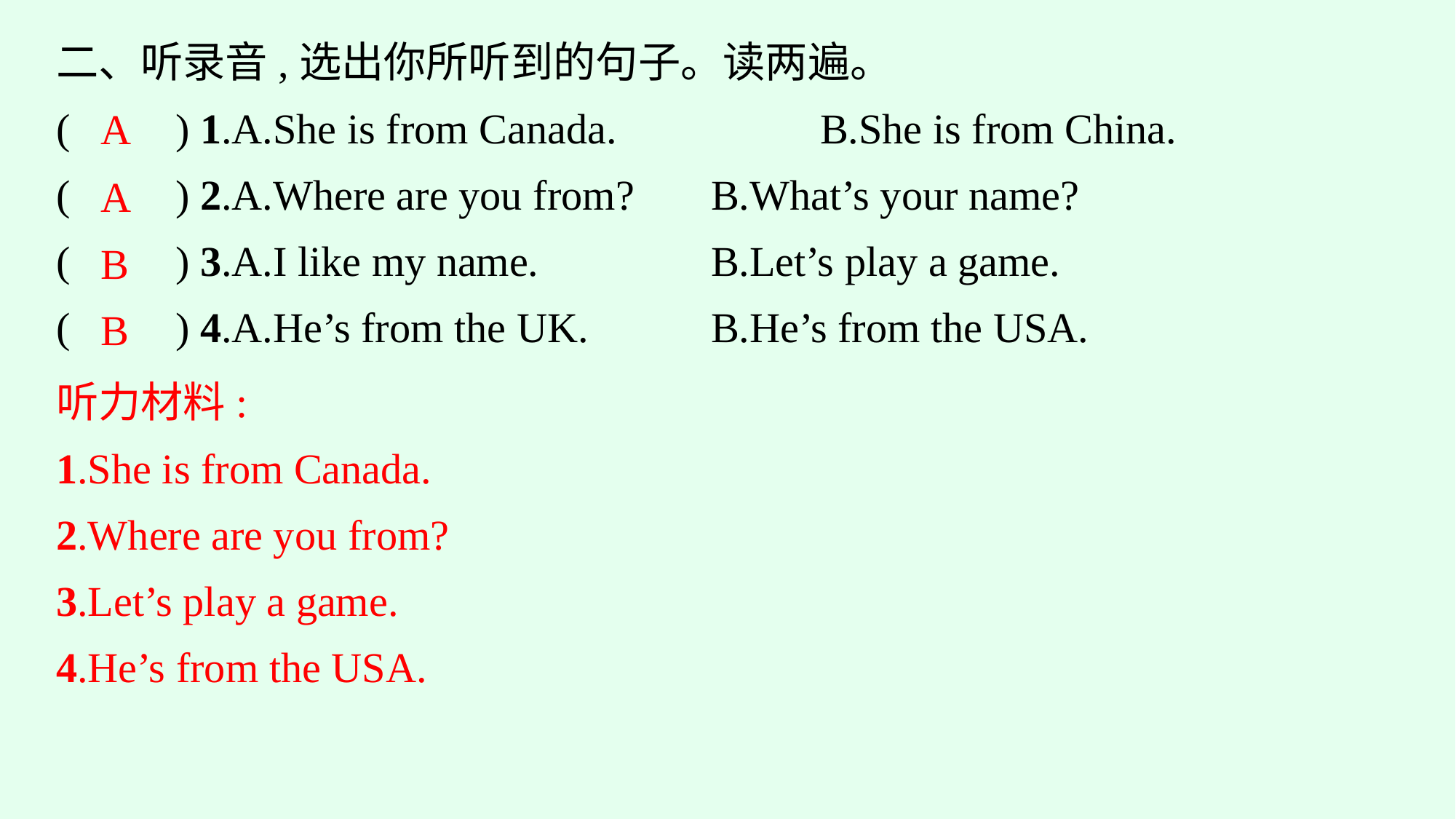

二、听录音,选出你所听到的句子。读两遍。
(　　) 1.A.She is from Canada.　　	B.She is from China.
(　　) 2.A.Where are you from?	B.What’s your name?
(　　) 3.A.I like my name.			B.Let’s play a game.
(　　) 4.A.He’s from the UK.		B.He’s from the USA.
A
A
B
B
听力材料:
1.She is from Canada.
2.Where are you from?
3.Let’s play a game.
4.He’s from the USA.